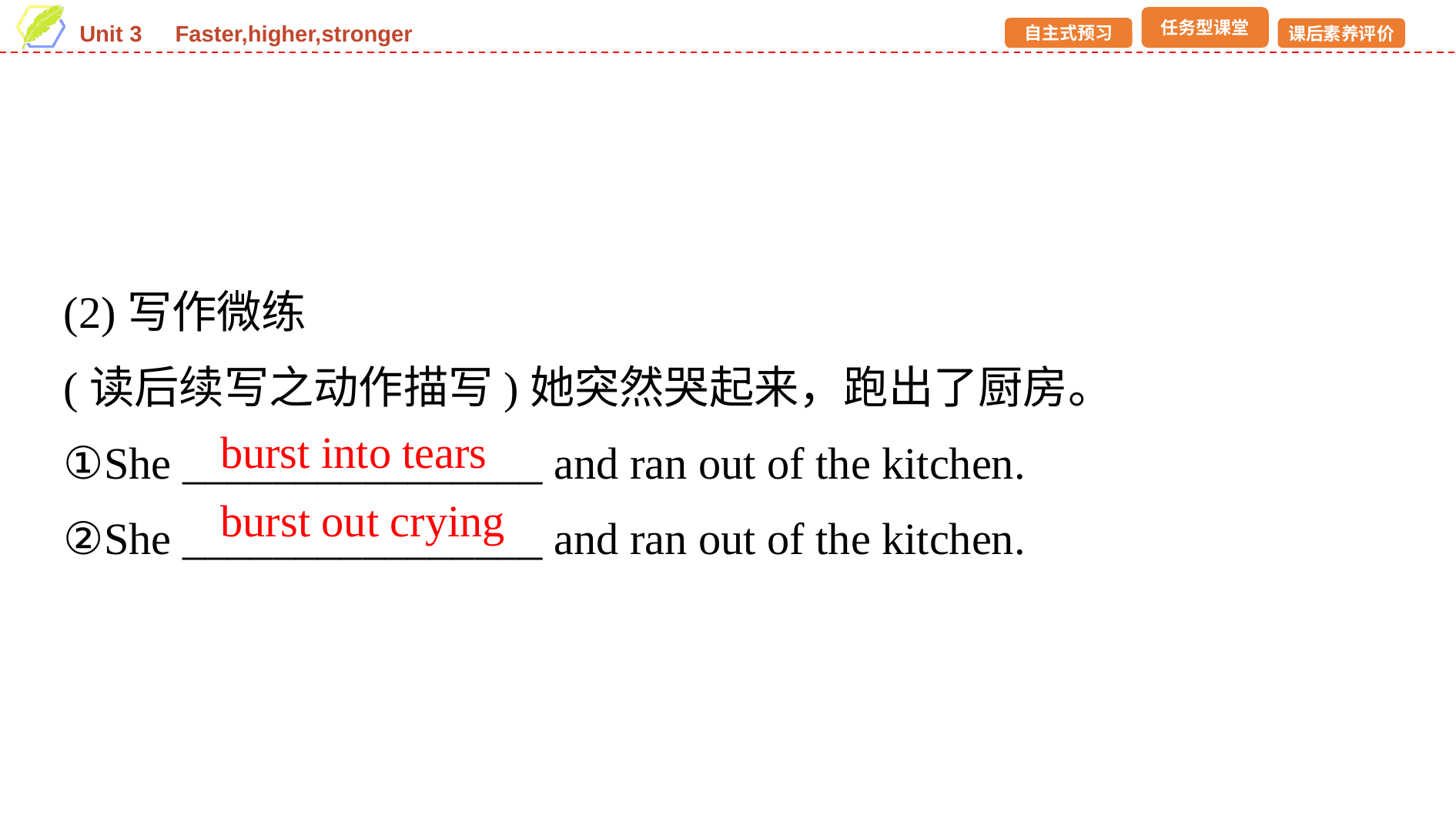

(2)写作微练
(读后续写之动作描写)她突然哭起来，跑出了厨房。
①She ________________ and ran out of the kitchen.
②She ________________ and ran out of the kitchen.
burst into tears
burst out crying